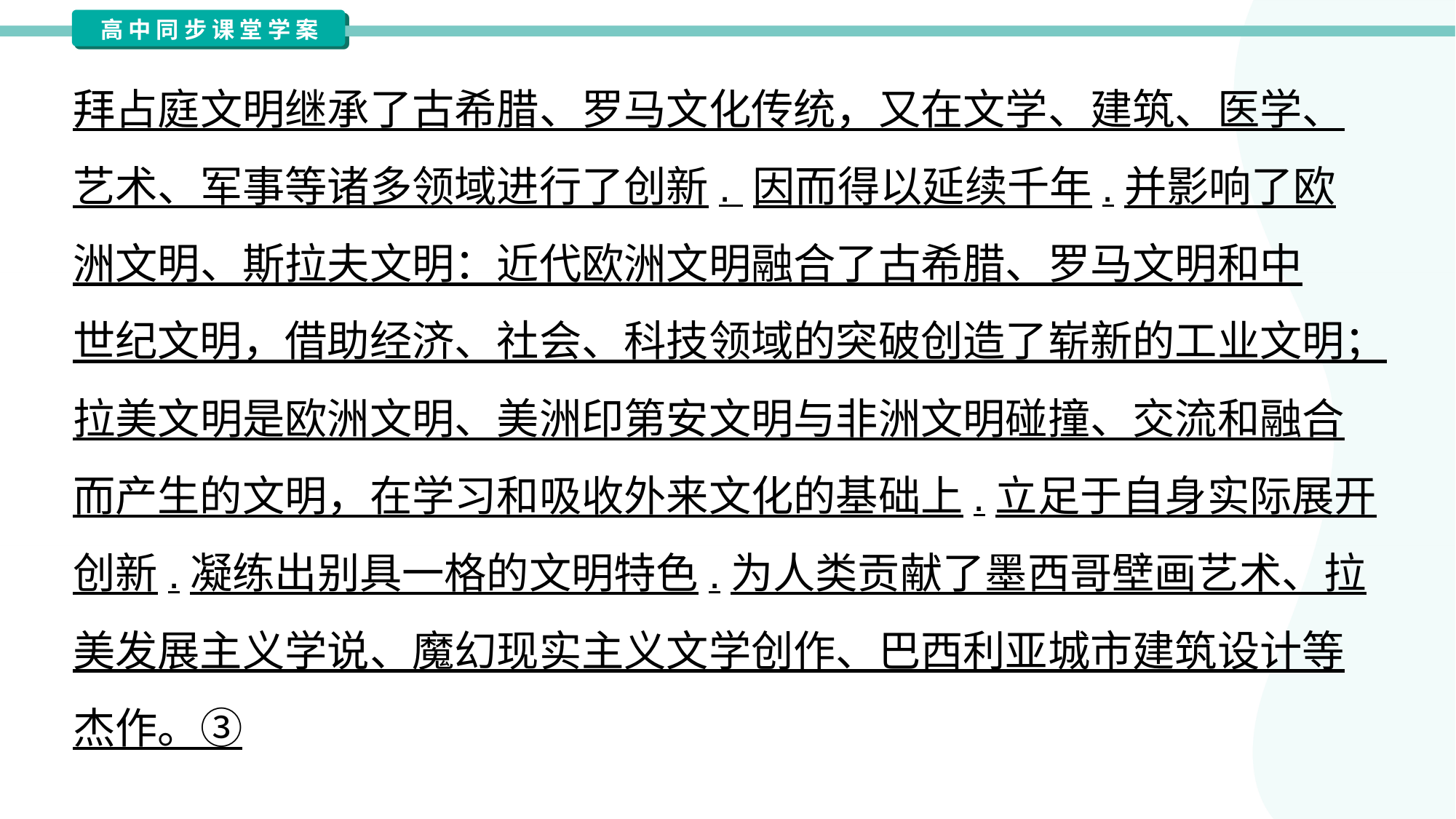

拜占庭文明继承了古希腊、罗马文化传统，又在文学、建筑、医学、
艺术、军事等诸多领域进行了创新. 因而得以延续千年.并影响了欧
洲文明、斯拉夫文明：近代欧洲文明融合了古希腊、罗马文明和中
世纪文明，借助经济、社会、科技领域的突破创造了崭新的工业文明；
拉美文明是欧洲文明、美洲印第安文明与非洲文明碰撞、交流和融合
而产生的文明，在学习和吸收外来文化的基础上.立足于自身实际展开
创新.凝练出别具一格的文明特色.为人类贡献了墨西哥壁画艺术、拉
美发展主义学说、魔幻现实主义文学创作、巴西利亚城市建筑设计等
杰作。③